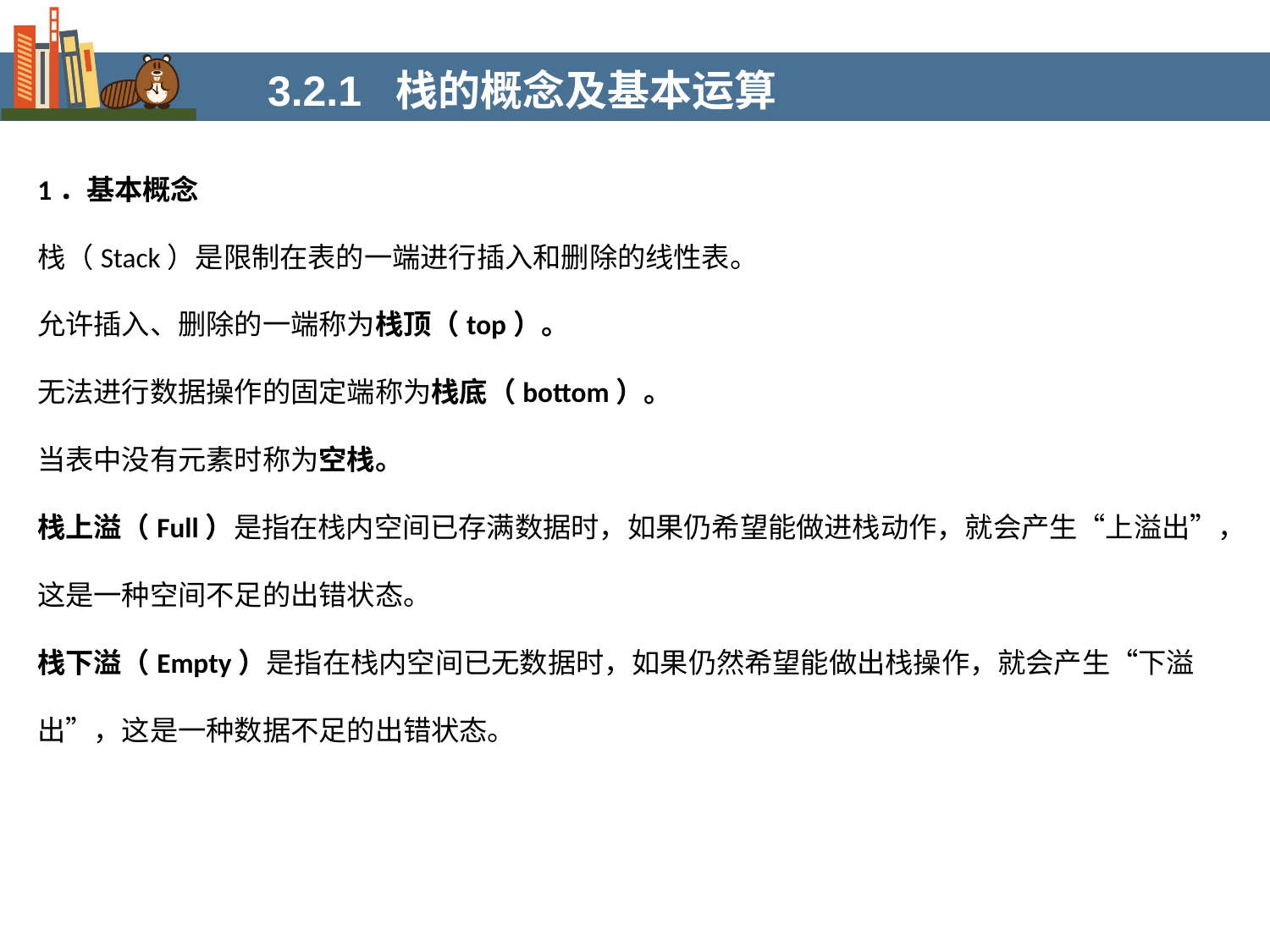

3.2.1  栈的概念及基本运算
1．基本概念
栈（Stack）是限制在表的一端进行插入和删除的线性表。
允许插入、删除的一端称为栈顶（top）。
无法进行数据操作的固定端称为栈底（bottom）。
当表中没有元素时称为空栈。
栈上溢（Full）是指在栈内空间已存满数据时，如果仍希望能做进栈动作，就会产生“上溢出”，这是一种空间不足的出错状态。
栈下溢（Empty）是指在栈内空间已无数据时，如果仍然希望能做出栈操作，就会产生“下溢出”，这是一种数据不足的出错状态。